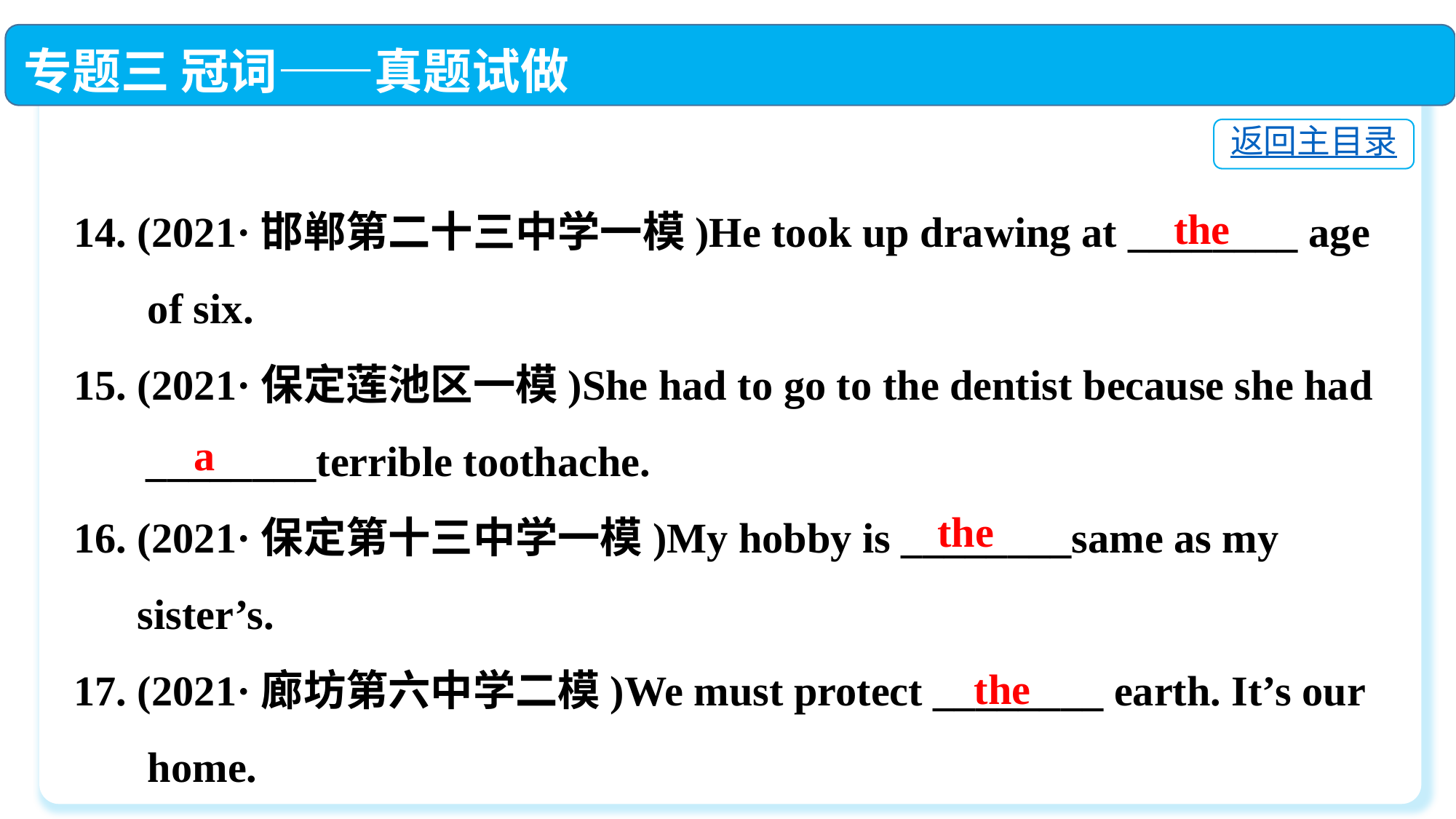

专题三 冠词——真题试做

返回主目录
14. (2021·邯郸第二十三中学一模)He took up drawing at ________ age
       of six.
15. (2021·保定莲池区一模)She had to go to the dentist because she had
 　________terrible toothache.
16. (2021·保定第十三中学一模)My hobby is ________same as my
      sister’s.
17. (2021·廊坊第六中学二模)We must protect ________ earth. It’s our
       home.
the
a
the
the